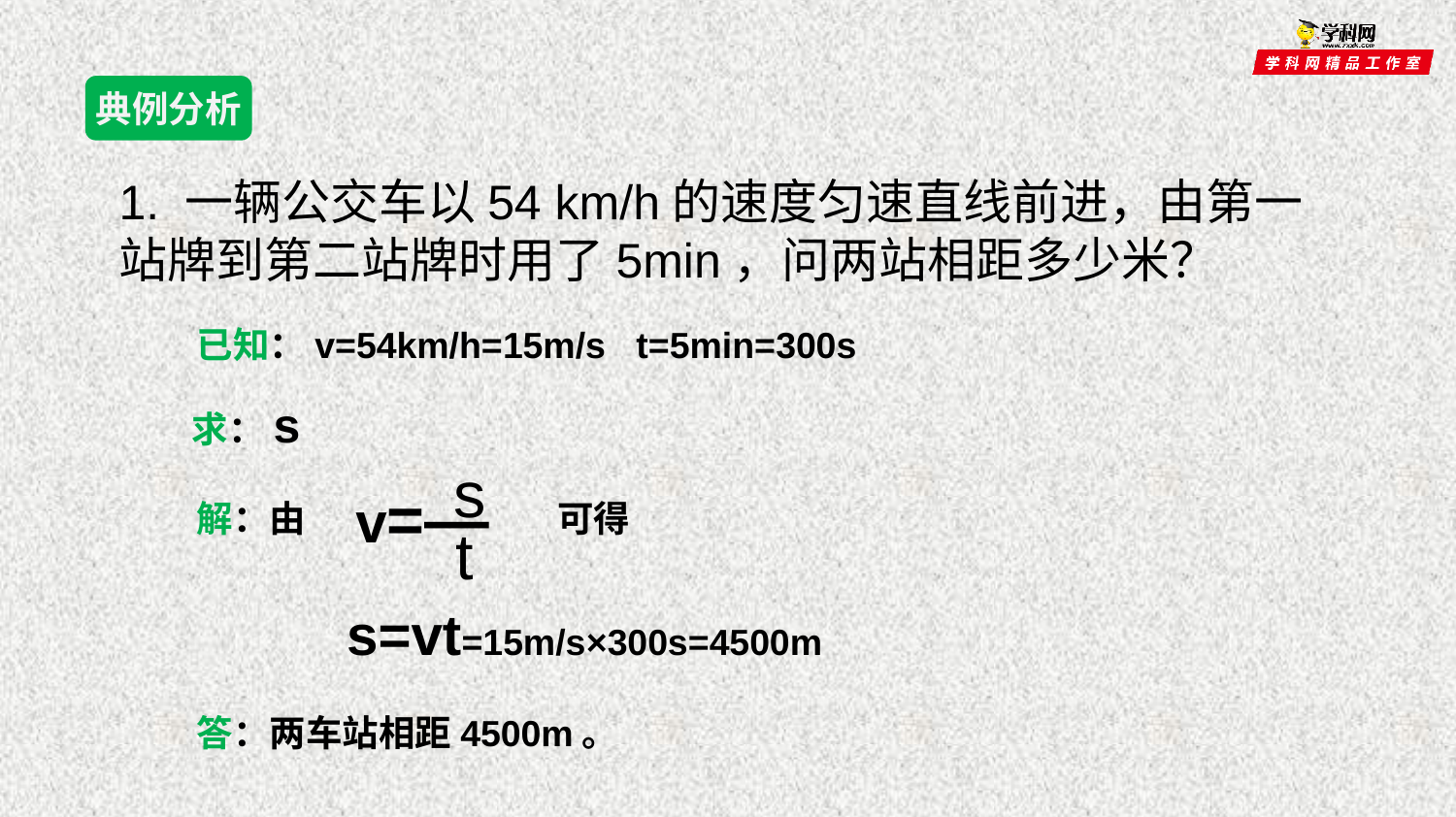

典例分析
1. 一辆公交车以54 km/h的速度匀速直线前进，由第一站牌到第二站牌时用了5min，问两站相距多少米？
已知：v=54km/h=15m/s   t=5min=300s
求：s
s
v=—
t
解：由　　　　　　    可得
s=vt=15m/s×300s=4500m
答：两车站相距4500m。